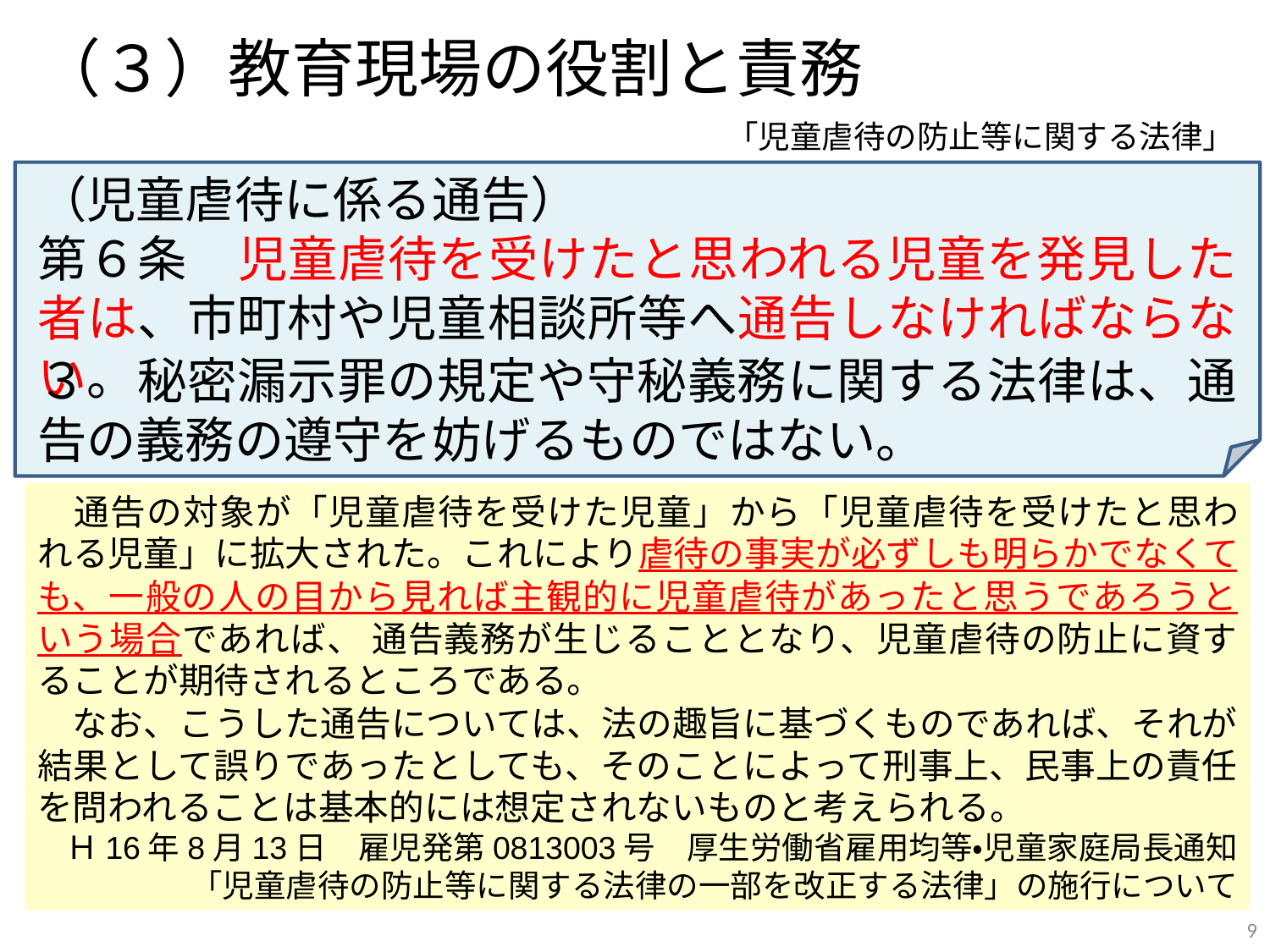

（３）教育現場の役割と責務
「児童虐待の防止等に関する法律」

（児童虐待に係る通告）
第６条　児童虐待を受けたと思われる児童を発見した者は、市町村や児童相談所等へ通告しなければならない。
３　秘密漏示罪の規定や守秘義務に関する法律は、通告の義務の遵守を妨げるものではない。
　通告の対象が「児童虐待を受けた児童」から「児童虐待を受けたと思われる児童」に拡大された。これにより虐待の事実が必ずしも明らかでなくても、一般の人の目から見れば主観的に児童虐待があったと思うであろうという場合であれば、 通告義務が生じることとなり、児童虐待の防止に資することが期待されるところである。
　なお、こうした通告については、法の趣旨に基づくものであれば、それが結果として誤りであったとしても、そのことによって刑事上、民事上の責任を問われることは基本的には想定されないものと考えられる。
Ｈ16年8月13日　雇児発第0813003号　厚生労働省雇用均等・児童家庭局長通知
「児童虐待の防止等に関する法律の一部を改正する法律」の施行について
9